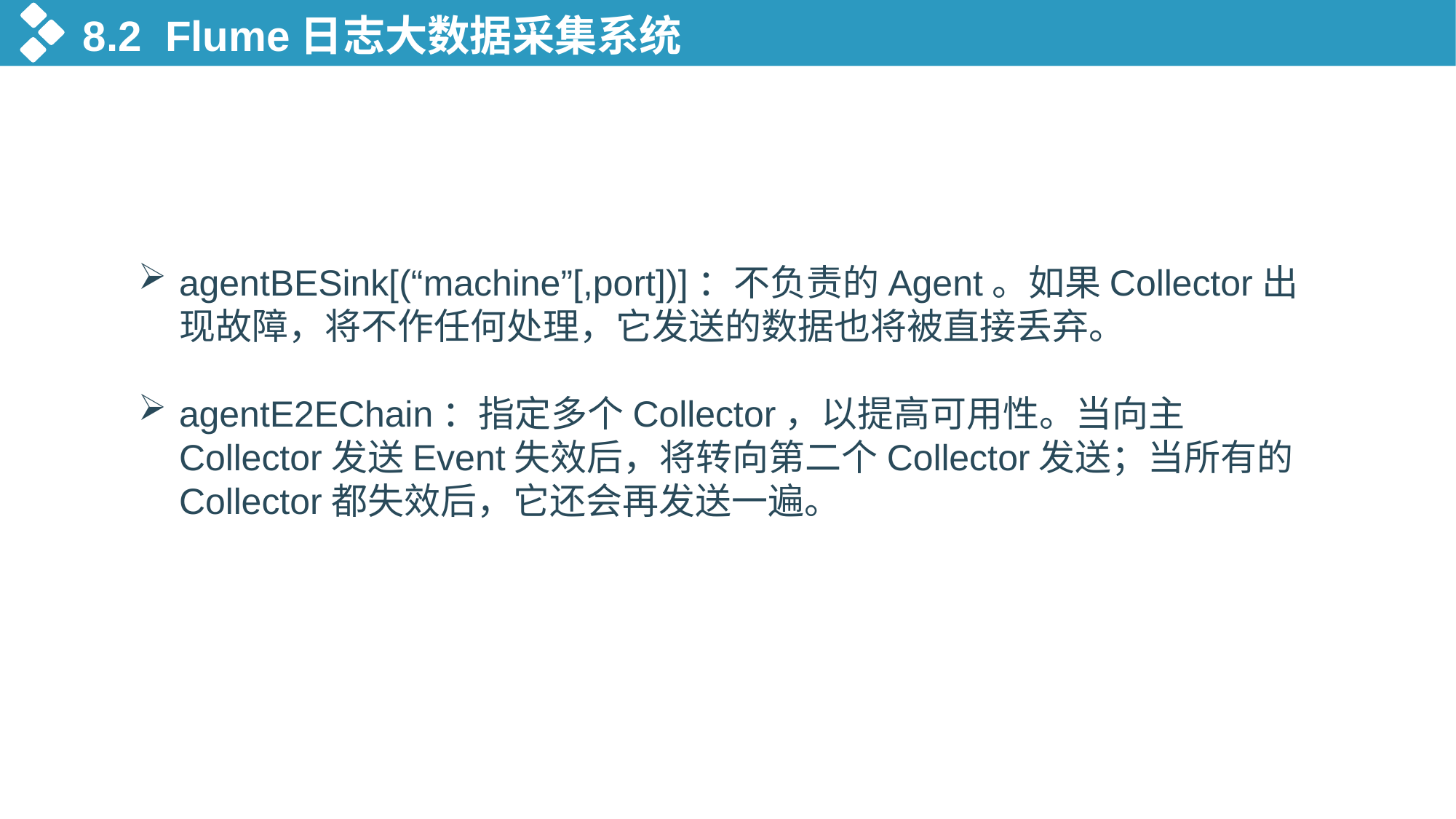

8.2  Flume日志大数据采集系统

agentBESink[(“machine”[,port])]：不负责的Agent。如果Collector出现故障，将不作任何处理，它发送的数据也将被直接丢弃。

agentE2EChain：指定多个Collector，以提高可用性。当向主Collector发送Event失效后，将转向第二个Collector发送；当所有的Collector都失效后，它还会再发送一遍。